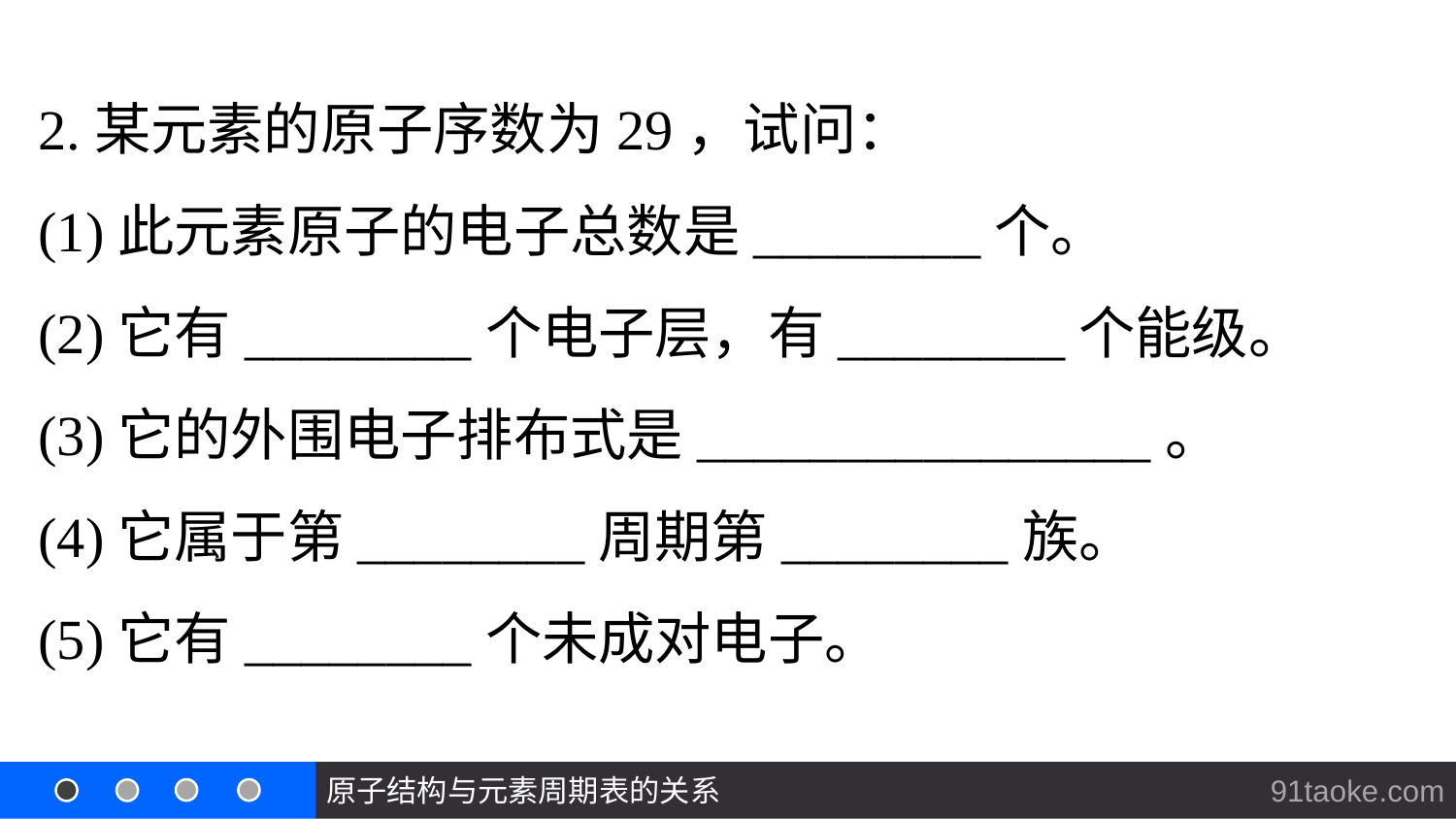

2.某元素的原子序数为29，试问：
(1)此元素原子的电子总数是________个。
(2)它有________个电子层，有________个能级。
(3)它的外围电子排布式是________________。
(4)它属于第________周期第________族。
(5)它有________个未成对电子。